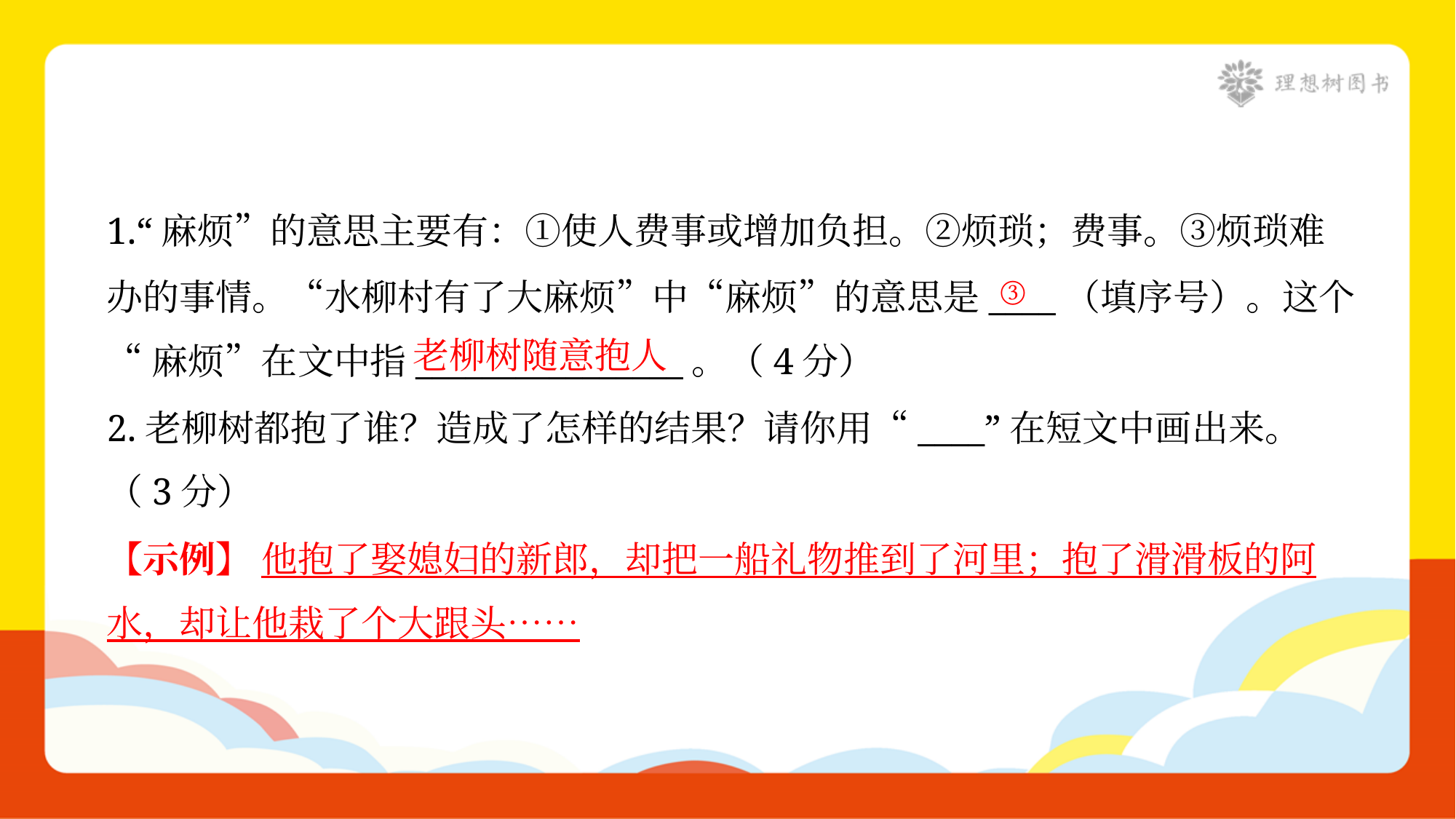

1.“麻烦”的意思主要有：①使人费事或增加负担。②烦琐；费事。③烦琐难
办的事情。“水柳村有了大麻烦”中“麻烦”的意思是____（填序号）。这个
“麻烦”在文中指________________。（4分）
③
老柳树随意抱人
2.老柳树都抱了谁？造成了怎样的结果？请你用“____”在短文中画出来。
（3分）
【示例】 他抱了娶媳妇的新郎，却把一船礼物推到了河里；抱了滑滑板的阿
水，却让他栽了个大跟头……